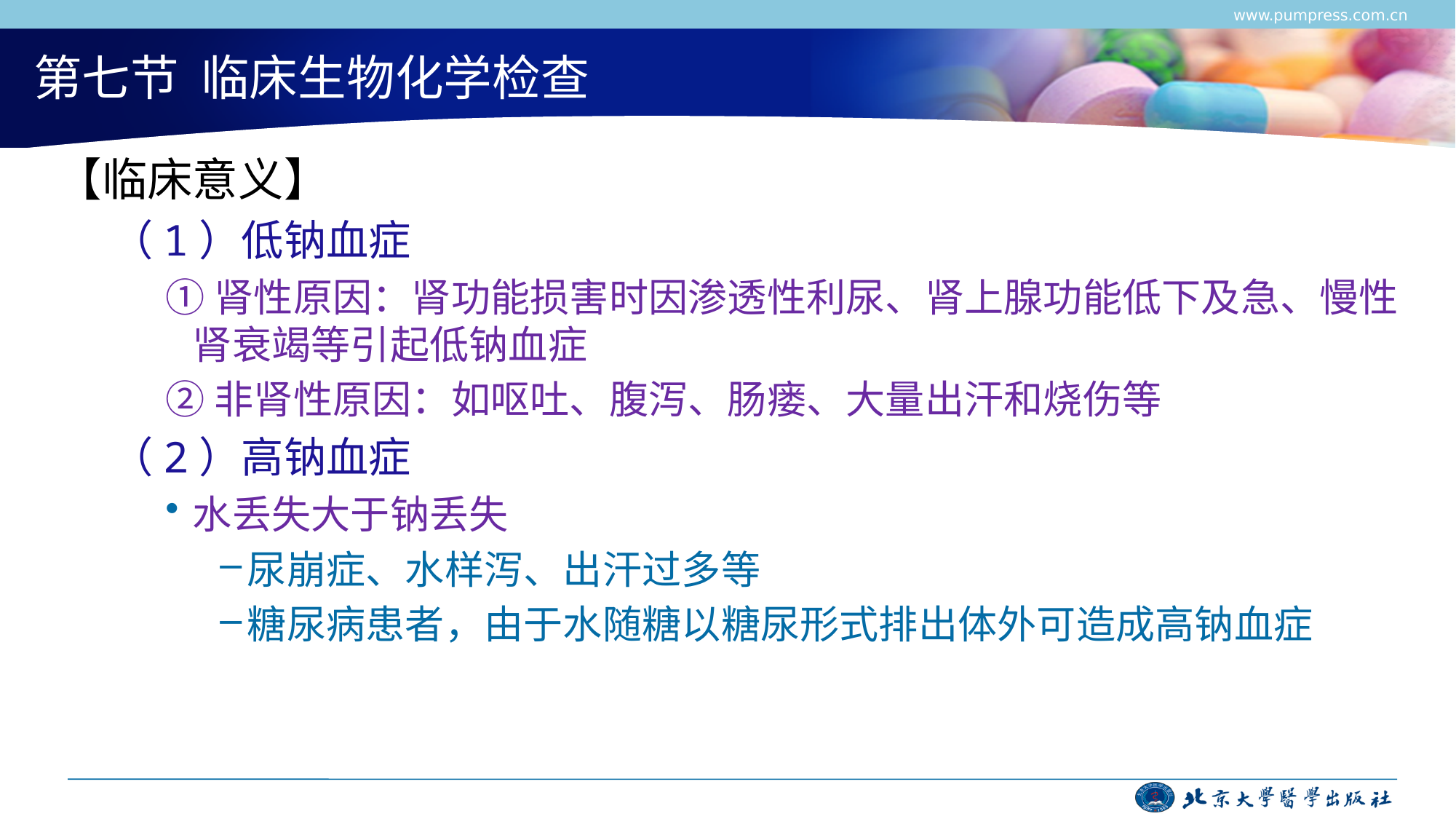

www.pumpress.com.cn
# 第七节  临床生物化学检查
【临床意义】
（1）低钠血症
①肾性原因：肾功能损害时因渗透性利尿、肾上腺功能低下及急、慢性肾衰竭等引起低钠血症
②非肾性原因：如呕吐、腹泻、肠瘘、大量出汗和烧伤等
（2）高钠血症
水丢失大于钠丢失
尿崩症、水样泻、出汗过多等
糖尿病患者，由于水随糖以糖尿形式排出体外可造成高钠血症